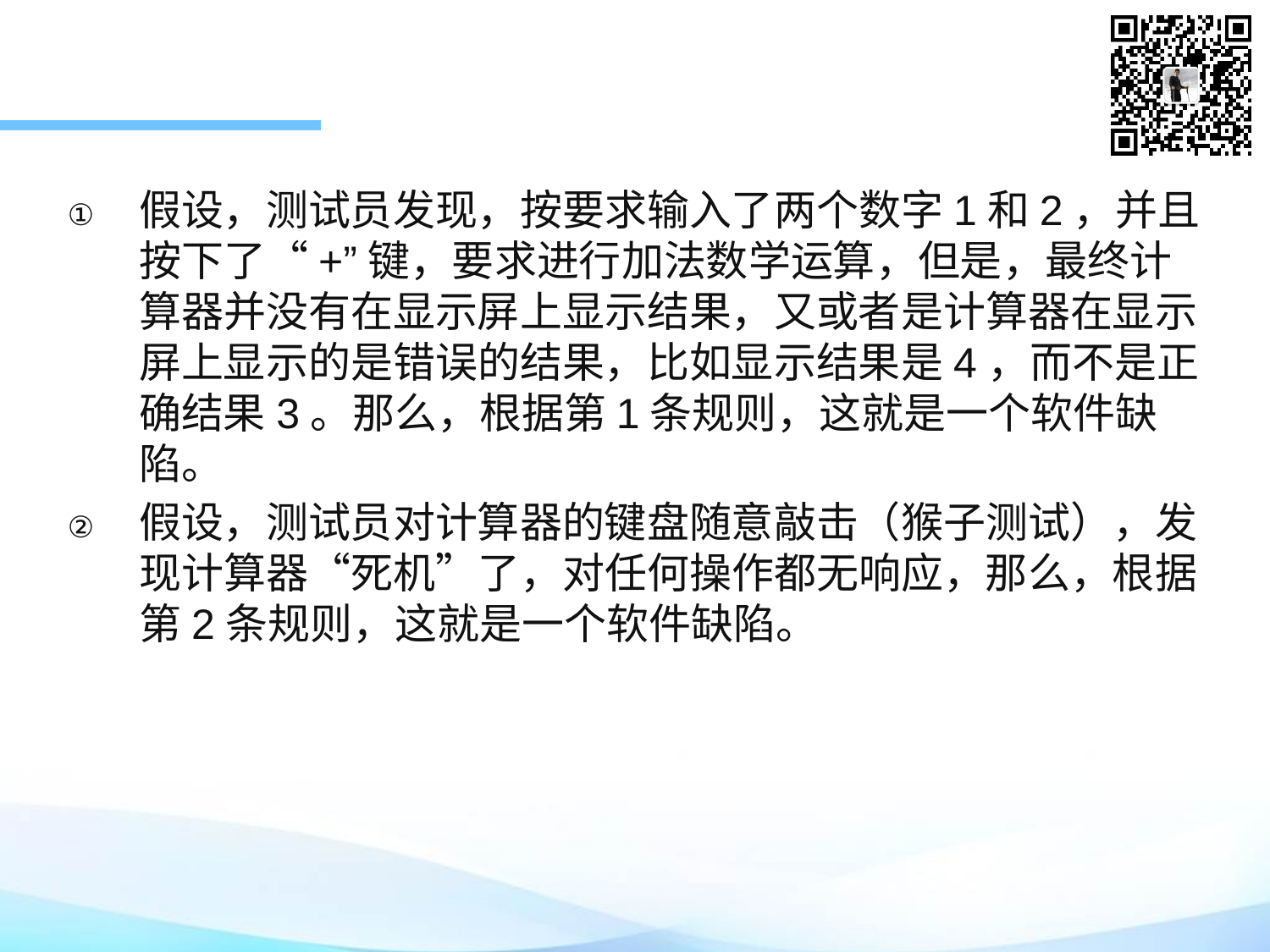

假设，测试员发现，按要求输入了两个数字1和2，并且按下了“+”键，要求进行加法数学运算，但是，最终计算器并没有在显示屏上显示结果，又或者是计算器在显示屏上显示的是错误的结果，比如显示结果是4，而不是正确结果3。那么，根据第1条规则，这就是一个软件缺陷。
假设，测试员对计算器的键盘随意敲击（猴子测试），发现计算器“死机”了，对任何操作都无响应，那么，根据第2条规则，这就是一个软件缺陷。